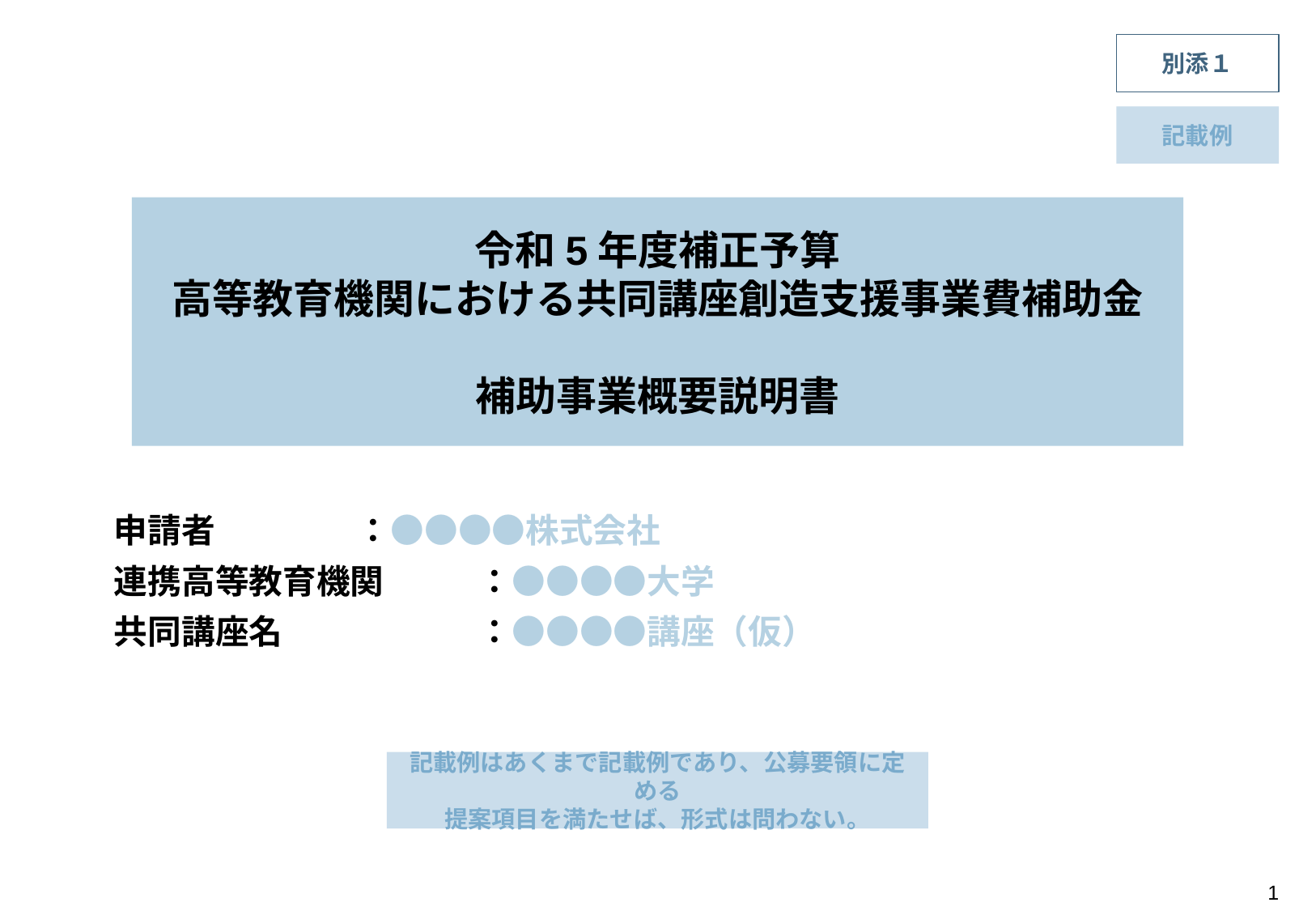

別添１
記載例
令和5年度補正予算
⾼等教育機関における共同講座創造⽀援事業費補助⾦

補助事業概要説明書
申請者		：●●●●株式会社
連携高等教育機関	：●●●●大学
共同講座名		：●●●●講座（仮）
記載例はあくまで記載例であり、公募要領に定める
提案項目を満たせば、形式は問わない。